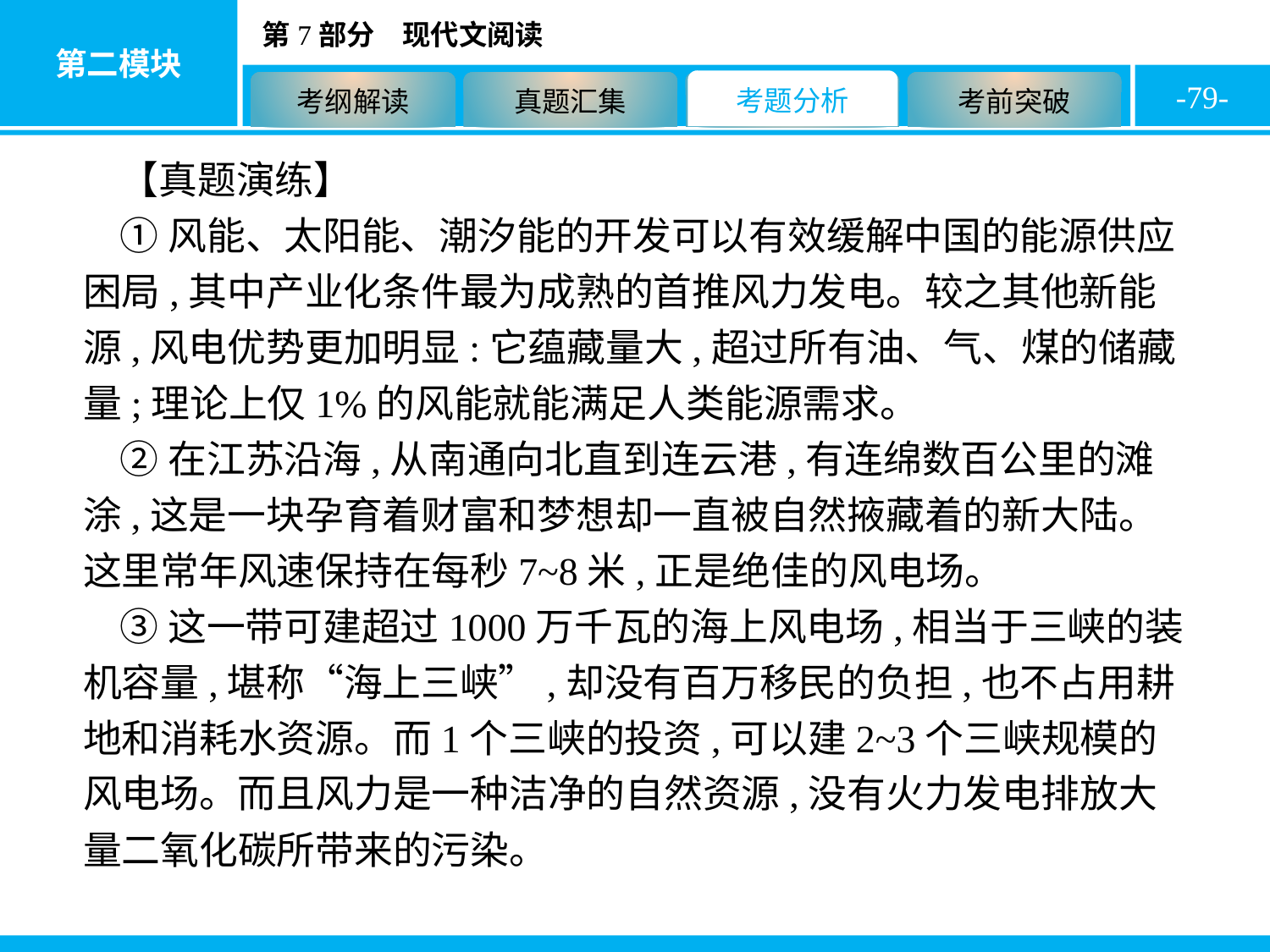

-79-
【真题演练】
①风能、太阳能、潮汐能的开发可以有效缓解中国的能源供应困局,其中产业化条件最为成熟的首推风力发电。较之其他新能源,风电优势更加明显:它蕴藏量大,超过所有油、气、煤的储藏量;理论上仅1%的风能就能满足人类能源需求。
②在江苏沿海,从南通向北直到连云港,有连绵数百公里的滩涂,这是一块孕育着财富和梦想却一直被自然掖藏着的新大陆。这里常年风速保持在每秒7~8米,正是绝佳的风电场。
③这一带可建超过1000万千瓦的海上风电场,相当于三峡的装机容量,堪称“海上三峡”,却没有百万移民的负担,也不占用耕地和消耗水资源。而1个三峡的投资,可以建2~3个三峡规模的风电场。而且风力是一种洁净的自然资源,没有火力发电排放大量二氧化碳所带来的污染。